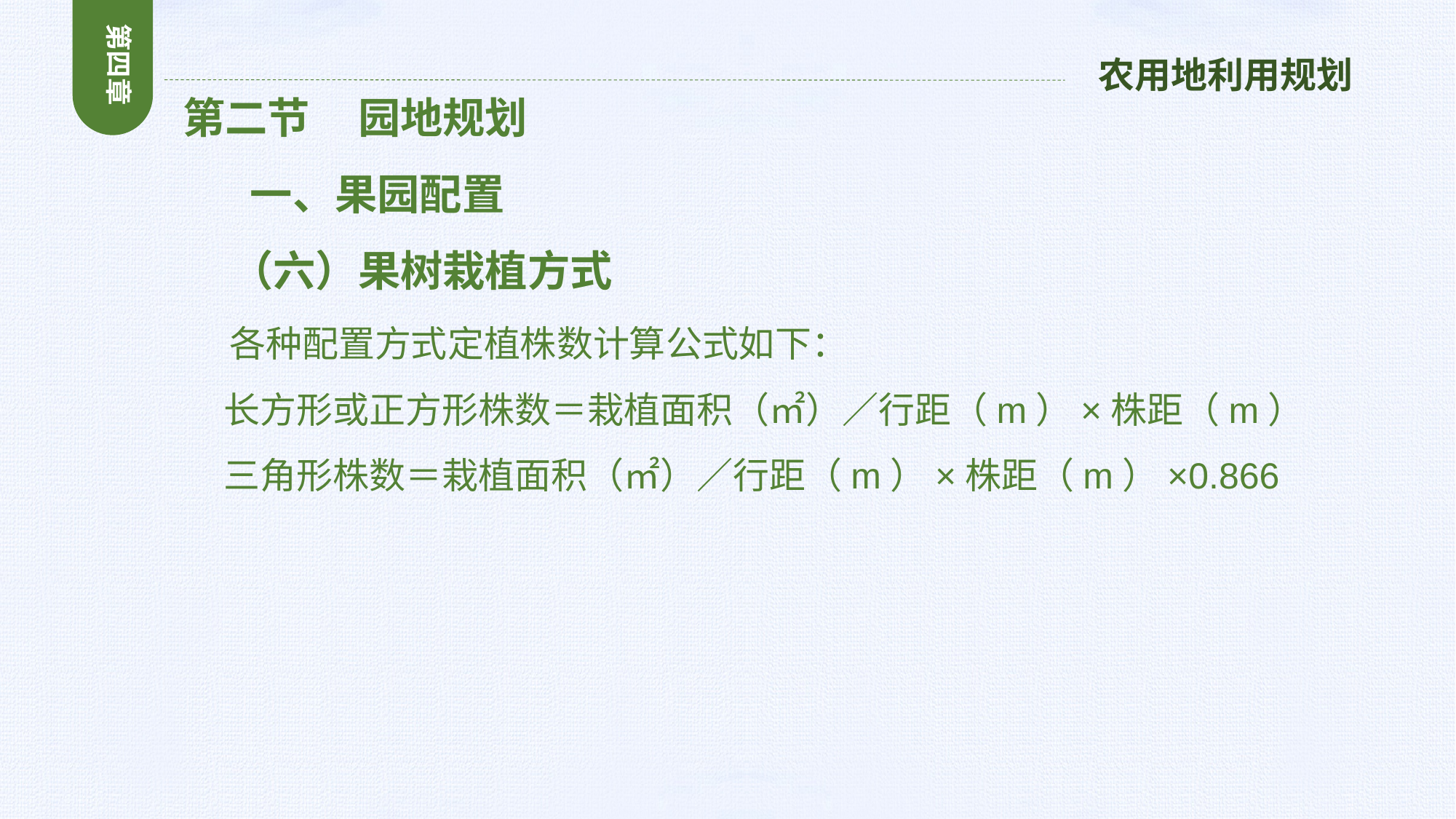

第四章
农用地利用规划
 第二节     园地规划
        一、果园配置
      （六）果树栽植方式

              各种配置方式定植株数计算公式如下：
                长方形或正方形株数＝栽植面积（㎡）／行距（m）×株距（m）
                三角形株数＝栽植面积（㎡）／行距（m）×株距（m）×0.866